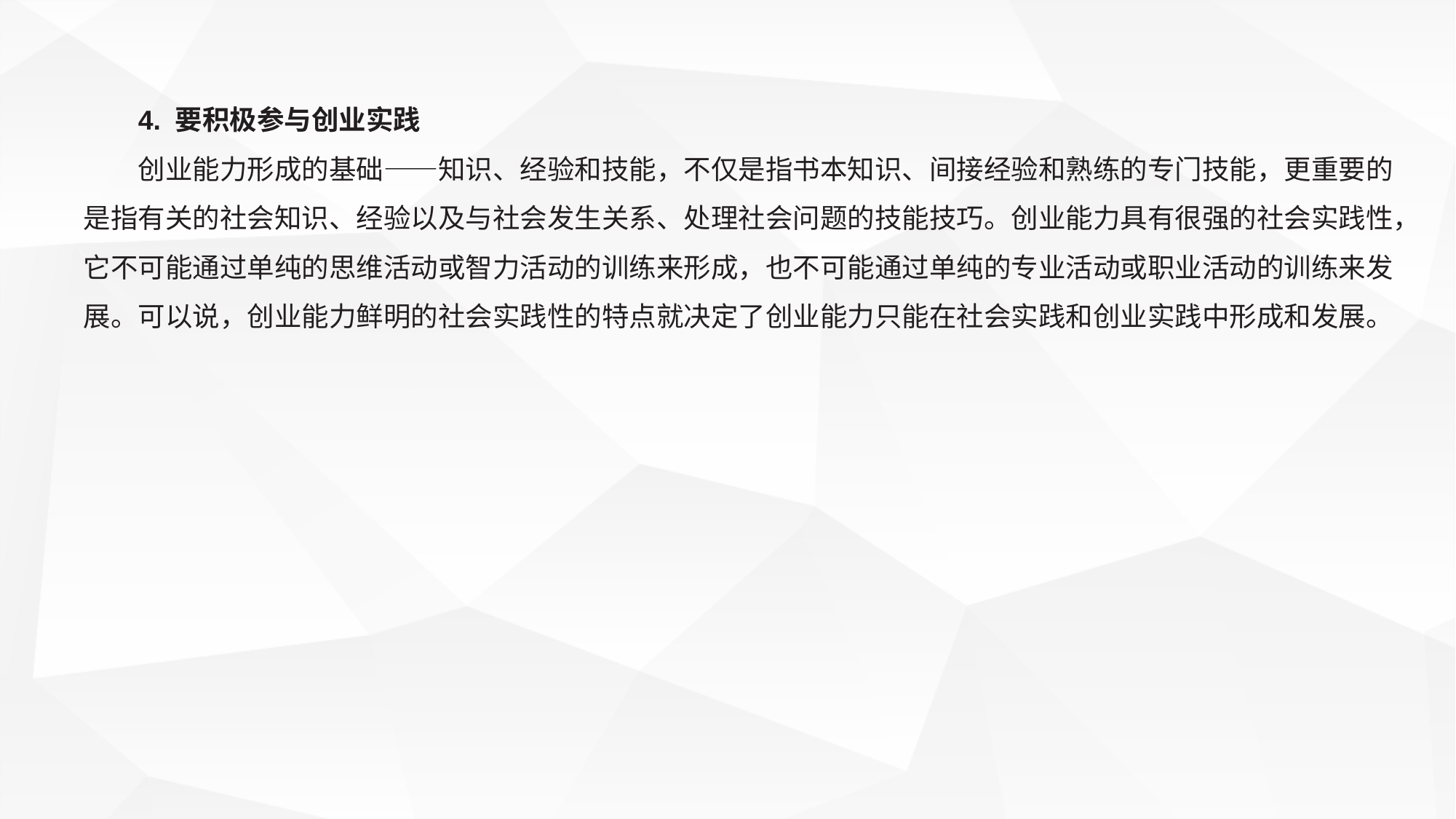

4. 要积极参与创业实践
创业能力形成的基础——知识、经验和技能，不仅是指书本知识、间接经验和熟练的专门技能，更重要的是指有关的社会知识、经验以及与社会发生关系、处理社会问题的技能技巧。创业能力具有很强的社会实践性，它不可能通过单纯的思维活动或智力活动的训练来形成，也不可能通过单纯的专业活动或职业活动的训练来发展。可以说，创业能力鲜明的社会实践性的特点就决定了创业能力只能在社会实践和创业实践中形成和发展。